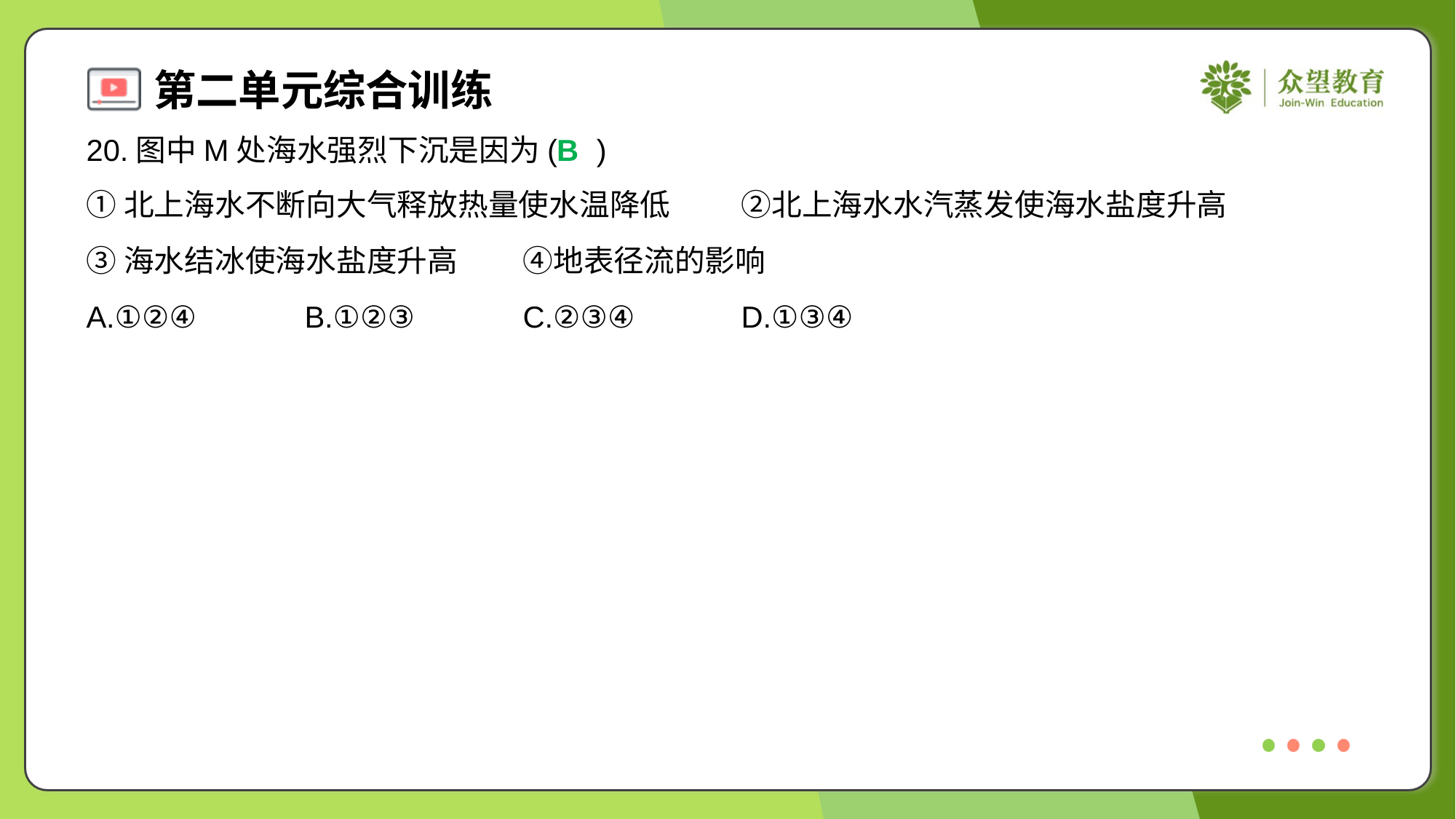

20.图中M处海水强烈下沉是因为(     )
B
①北上海水不断向大气释放热量使水温降低	②北上海水水汽蒸发使海水盐度升高
③海水结冰使海水盐度升高	④地表径流的影响
A.①②④	B.①②③	C.②③④	D.①③④